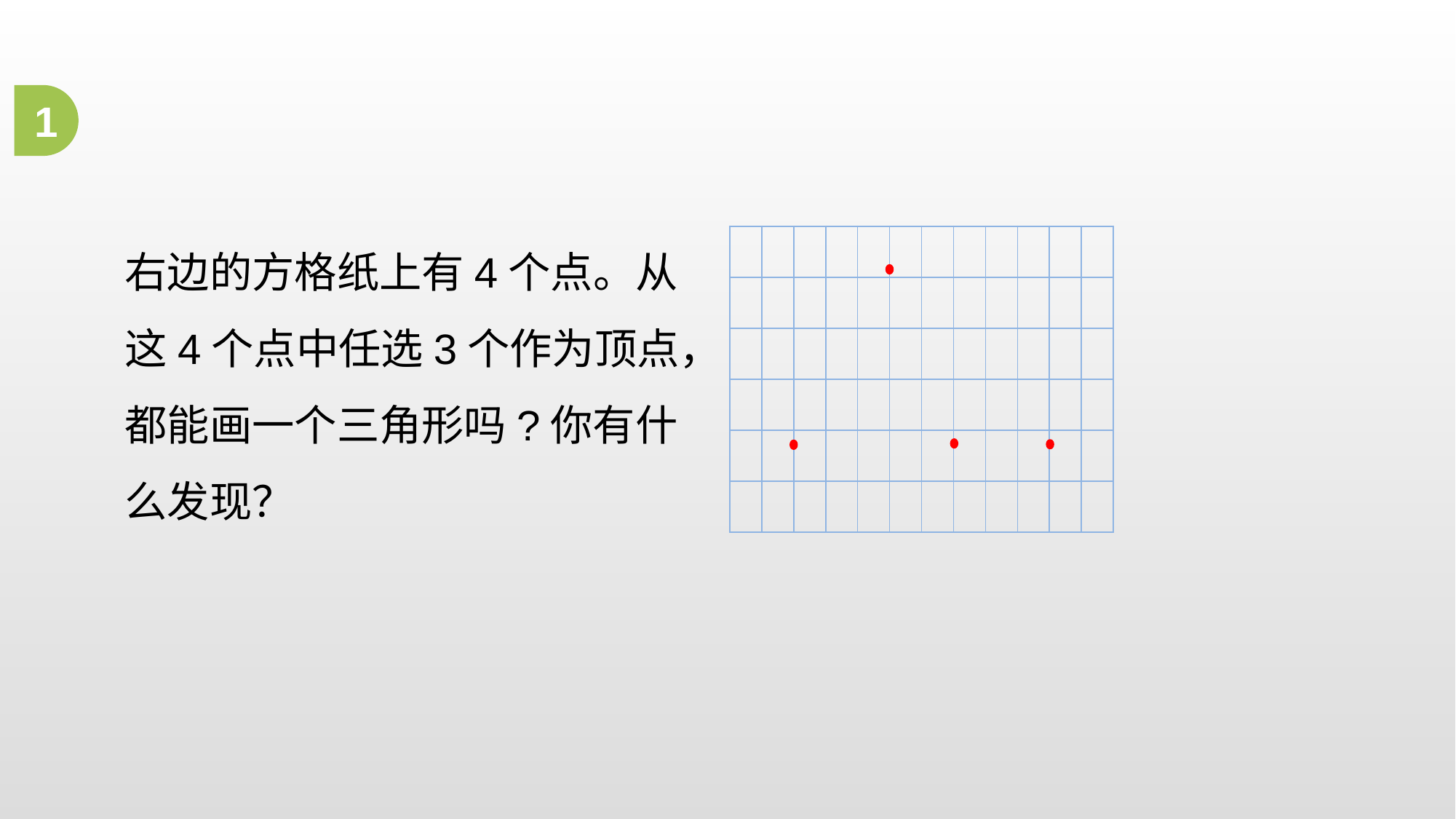

1
右边的方格纸上有4个点。从这4个点中任选3个作为顶点，
都能画一个三角形吗?你有什么发现？
|  |  |  |  |  |  |  |  |  |  |  |  |
| --- | --- | --- | --- | --- | --- | --- | --- | --- | --- | --- | --- |
|  |  |  |  |  |  |  |  |  |  |  |  |
|  |  |  |  |  |  |  |  |  |  |  |  |
|  |  |  |  |  |  |  |  |  |  |  |  |
|  |  |  |  |  |  |  |  |  |  |  |  |
|  |  |  |  |  |  |  |  |  |  |  |  |